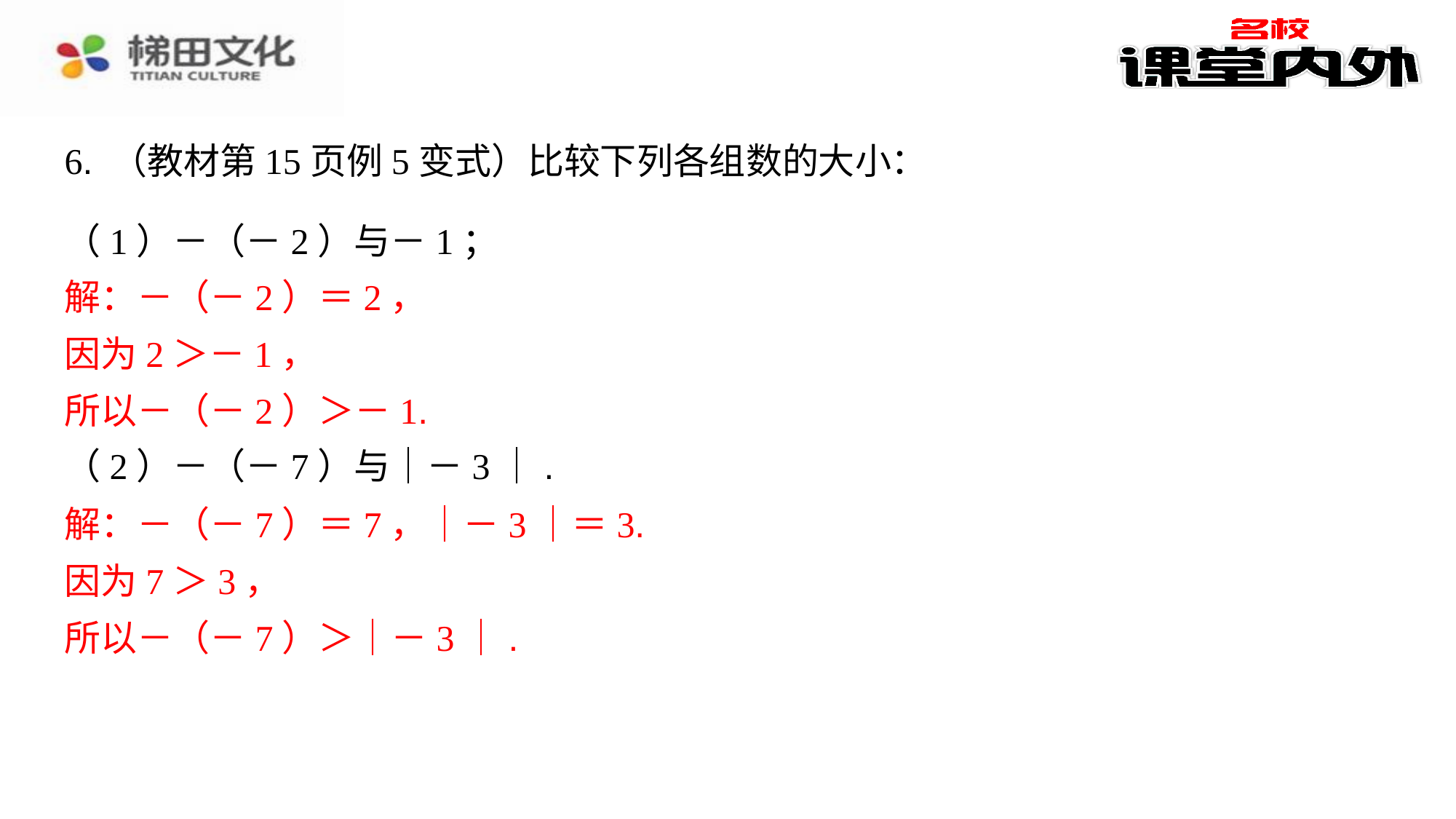

6. （教材第15页例5变式）比较下列各组数的大小：
（1）－（－2）与－1；
解：－（－2）＝2，
因为2＞－1，
所以－（－2）＞－1.
（2）－（－7）与｜－3｜.
解：－（－7）＝7，｜－3｜＝3.
因为7＞3，
所以－（－7）＞｜－3｜.
解：－（－2）＝2，
因为2＞－1，
所以－（－2）＞－1.
解：－（－7）＝7，｜－3｜＝3.
因为7＞3，
所以－（－7）＞｜－3｜.